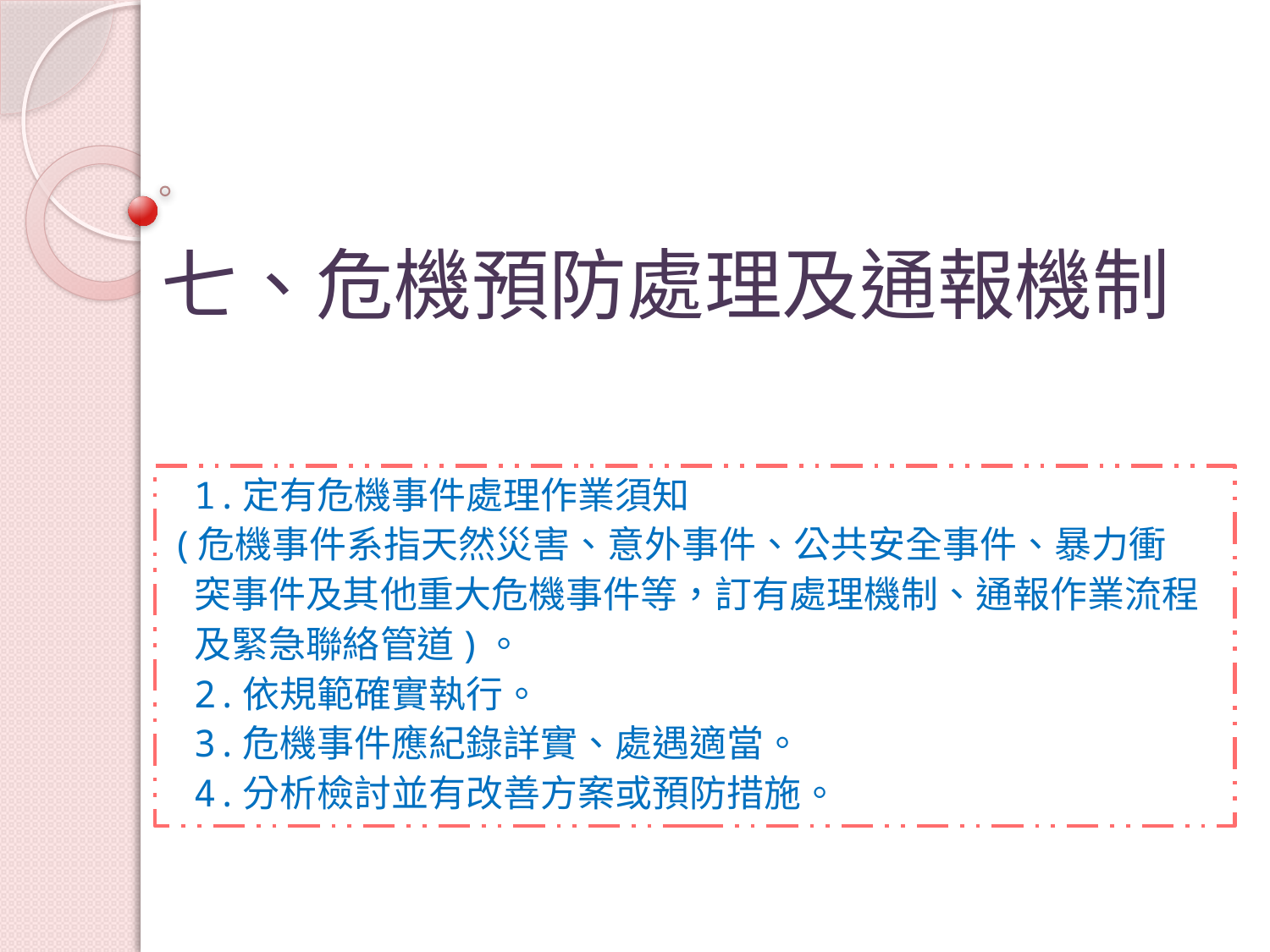

七、危機預防處理及通報機制
 1.定有危機事件處理作業須知
(危機事件系指天然災害、意外事件、公共安全事件、暴力衝
 突事件及其他重大危機事件等，訂有處理機制、通報作業流程
 及緊急聯絡管道)。
 2.依規範確實執行。
 3.危機事件應紀錄詳實、處遇適當。
 4.分析檢討並有改善方案或預防措施。